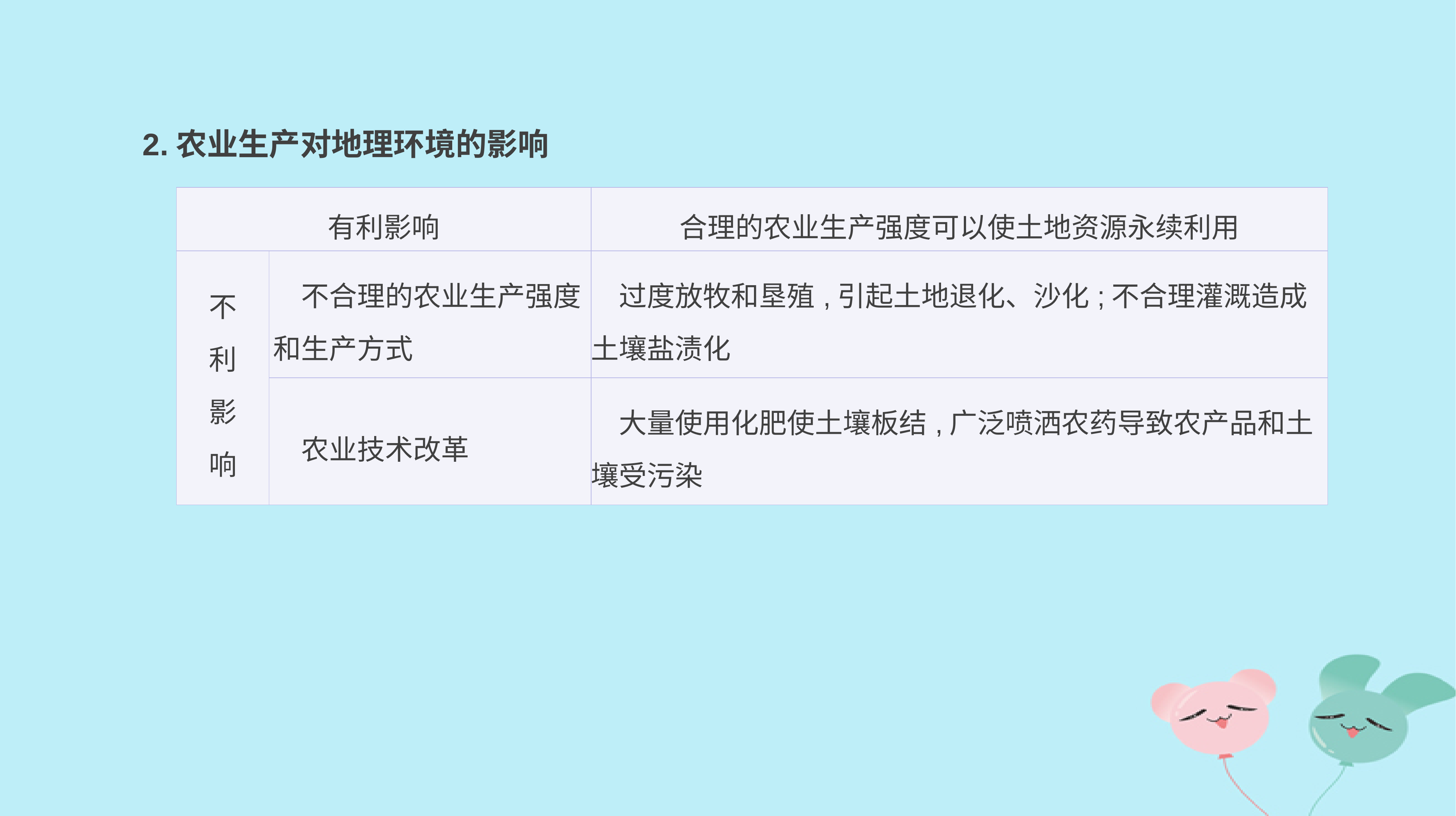

2.农业生产对地理环境的影响

| 有利影响 |  | 合理的农业生产强度可以使土地资源永续利用 |
| --- | --- | --- |
| 不 利 影 响 | 不合理的农业生产强度和生产方式 | 过度放牧和垦殖,引起土地退化、沙化;不合理灌溉造成土壤盐渍化 |
|  | 农业技术改革 | 大量使用化肥使土壤板结,广泛喷洒农药导致农产品和土壤受污染 |